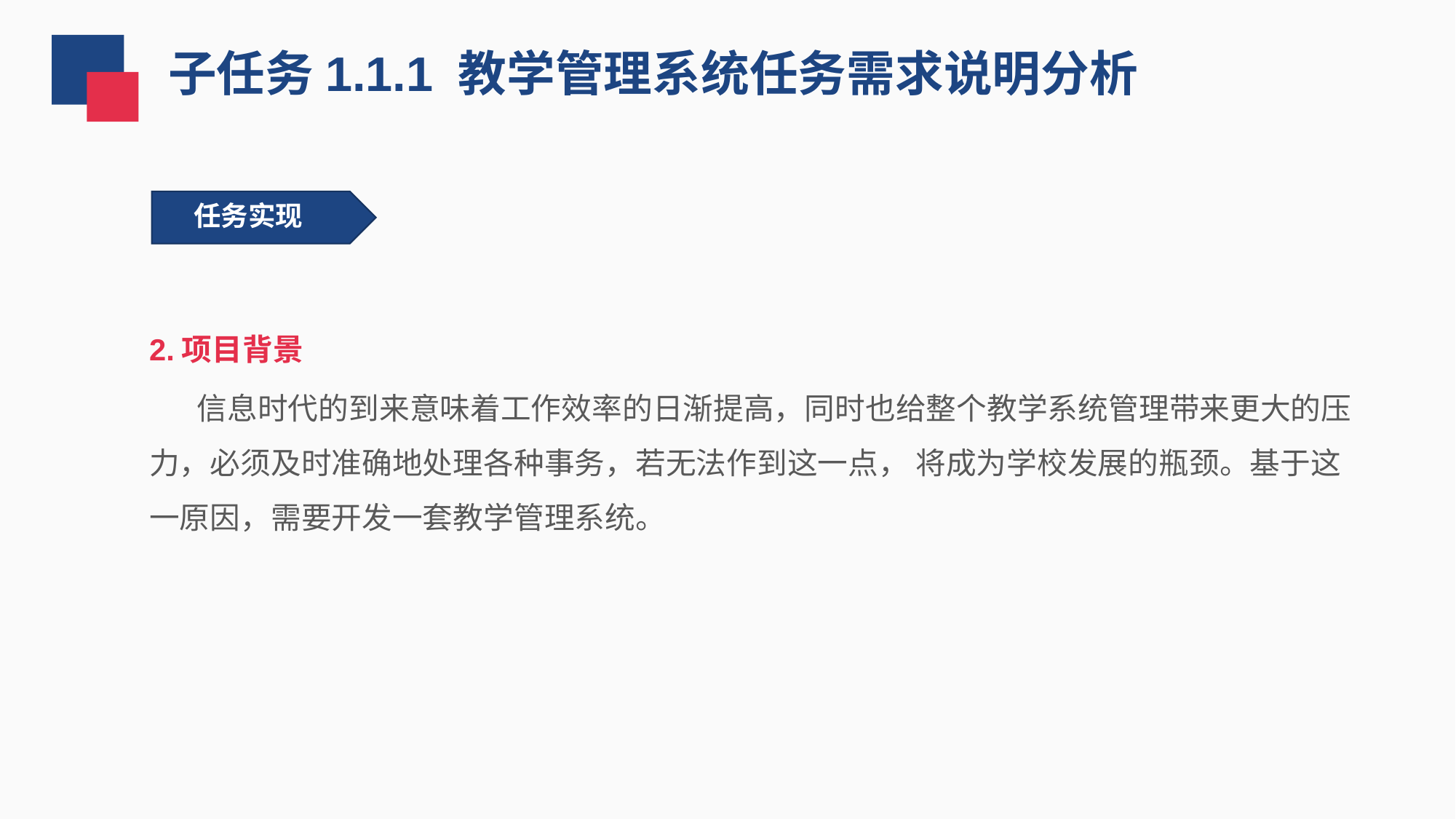

子任务1.1.1 教学管理系统任务需求说明分析

任务实现
    任务实现
2.项目背景
      信息时代的到来意味着工作效率的日渐提高，同时也给整个教学系统管理带来更大的压力，必须及时准确地处理各种事务，若无法作到这一点， 将成为学校发展的瓶颈。基于这一原因，需要开发一套教学管理系统。